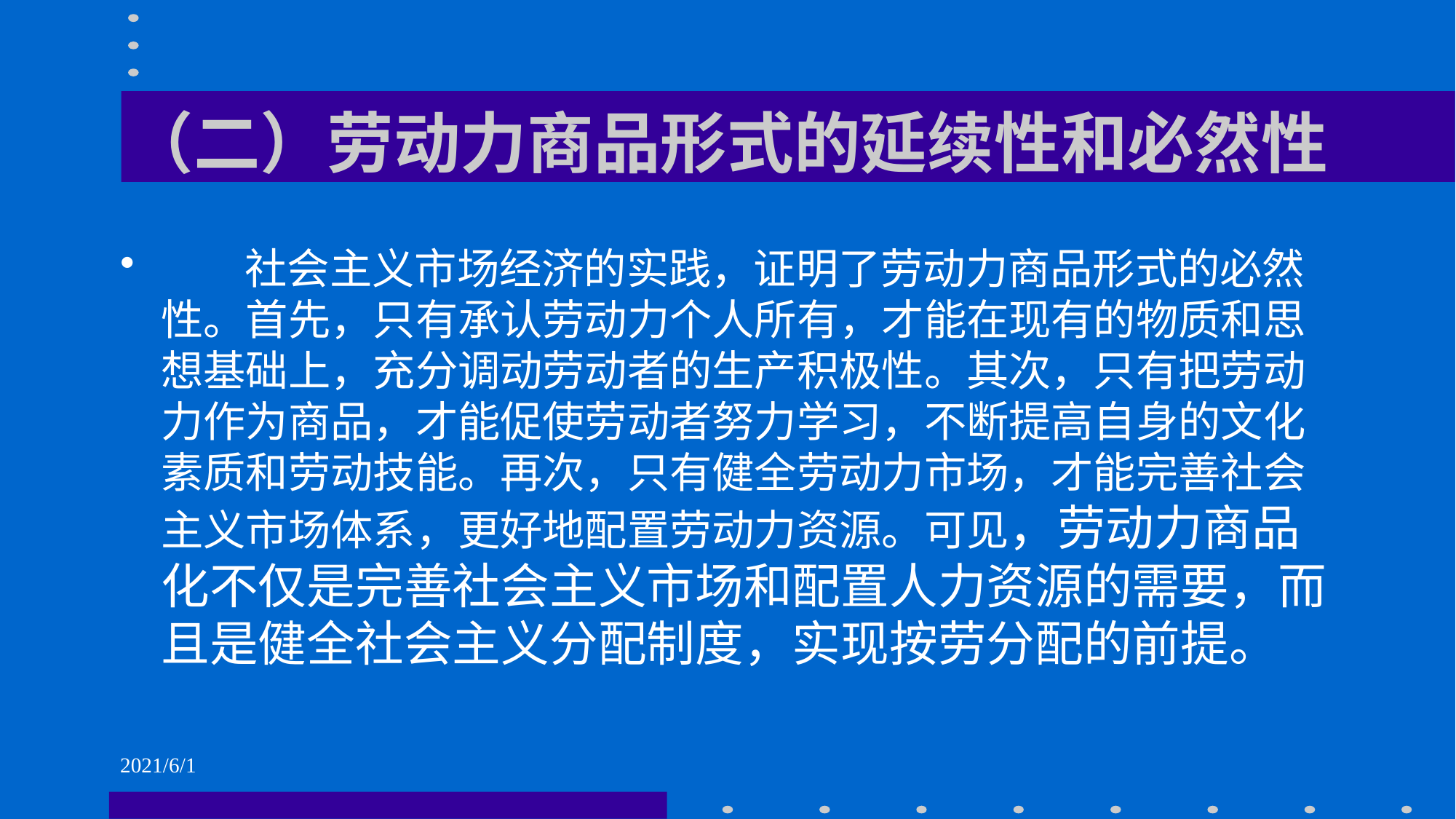

# （二）劳动力商品形式的延续性和必然性
       社会主义市场经济的实践，证明了劳动力商品形式的必然性。首先，只有承认劳动力个人所有，才能在现有的物质和思想基础上，充分调动劳动者的生产积极性。其次，只有把劳动力作为商品，才能促使劳动者努力学习，不断提高自身的文化素质和劳动技能。再次，只有健全劳动力市场，才能完善社会主义市场体系，更好地配置劳动力资源。可见，劳动力商品化不仅是完善社会主义市场和配置人力资源的需要，而且是健全社会主义分配制度，实现按劳分配的前提。

2021/6/1